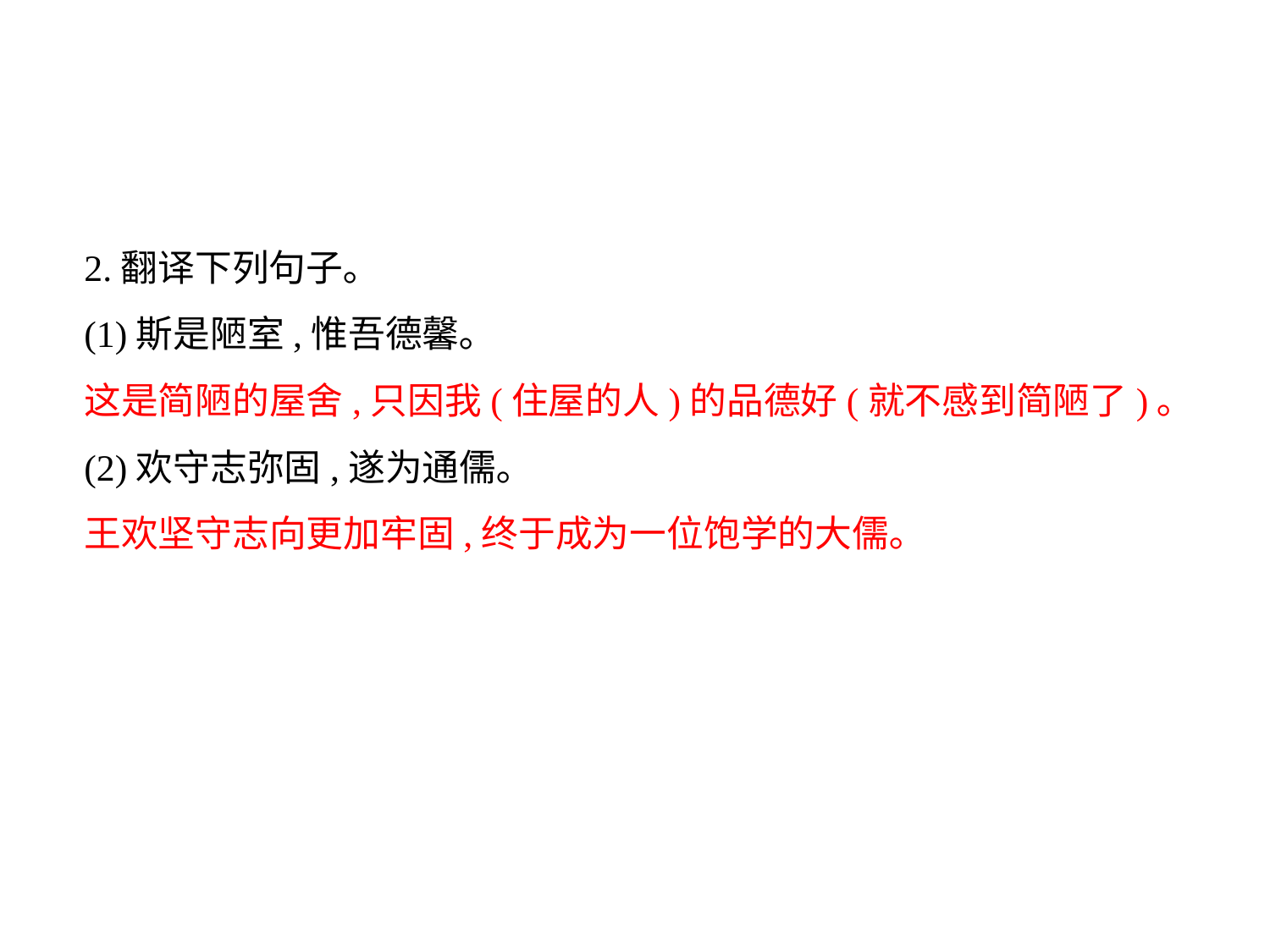

2.翻译下列句子｡
(1)斯是陋室,惟吾德馨｡
这是简陋的屋舍,只因我(住屋的人)的品德好(就不感到简陋了)｡
(2)欢守志弥固,遂为通儒｡
王欢坚守志向更加牢固,终于成为一位饱学的大儒｡